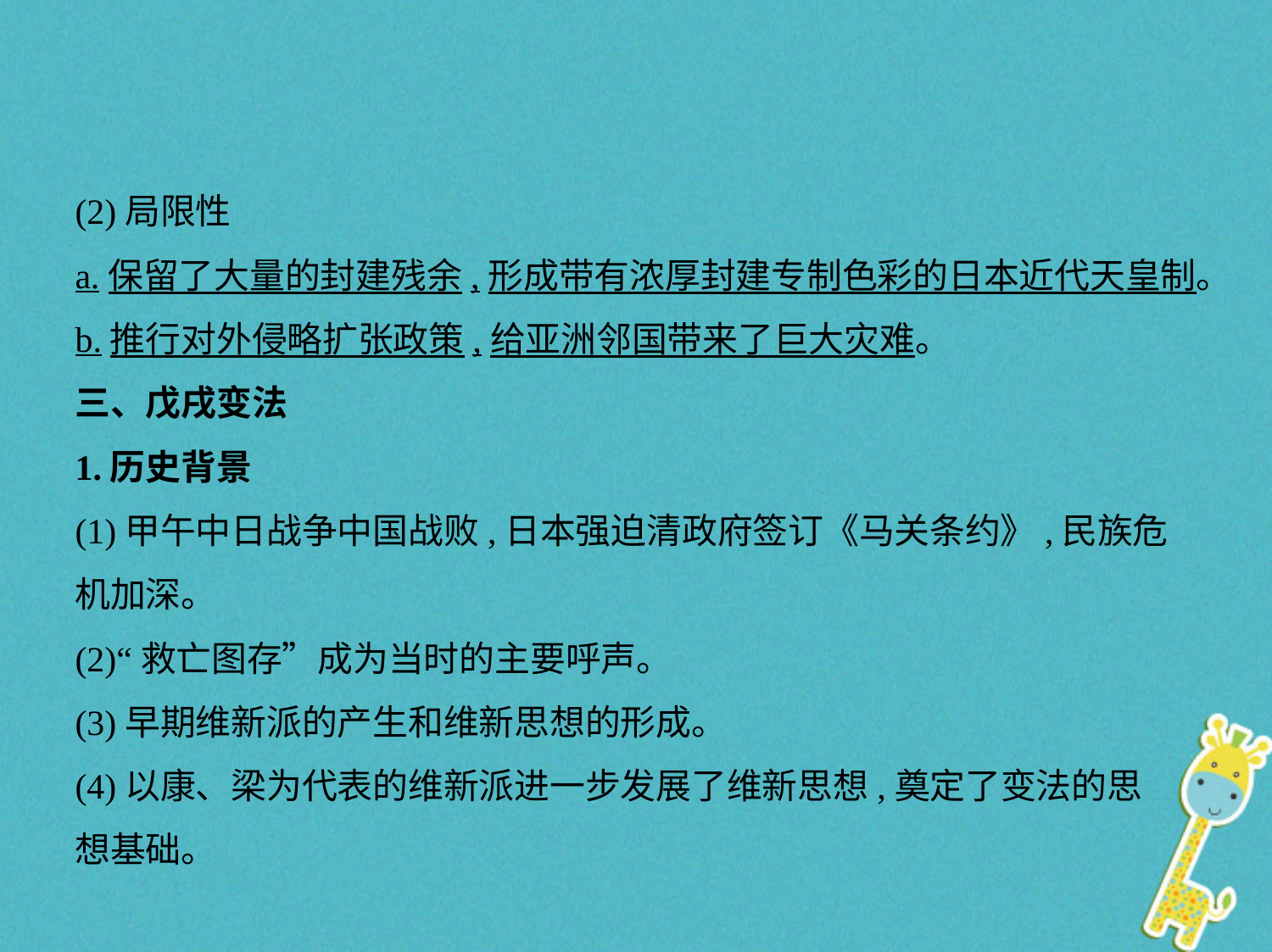

(2)局限性
a.保留了大量的封建残余,形成带有浓厚封建专制色彩的日本近代天皇制。
b.推行对外侵略扩张政策,给亚洲邻国带来了巨大灾难。
三、戊戌变法
1.历史背景
(1)甲午中日战争中国战败,日本强迫清政府签订《马关条约》,民族危
机加深。
(2)“救亡图存”成为当时的主要呼声。
(3)早期维新派的产生和维新思想的形成。
(4)以康、梁为代表的维新派进一步发展了维新思想,奠定了变法的思
想基础。